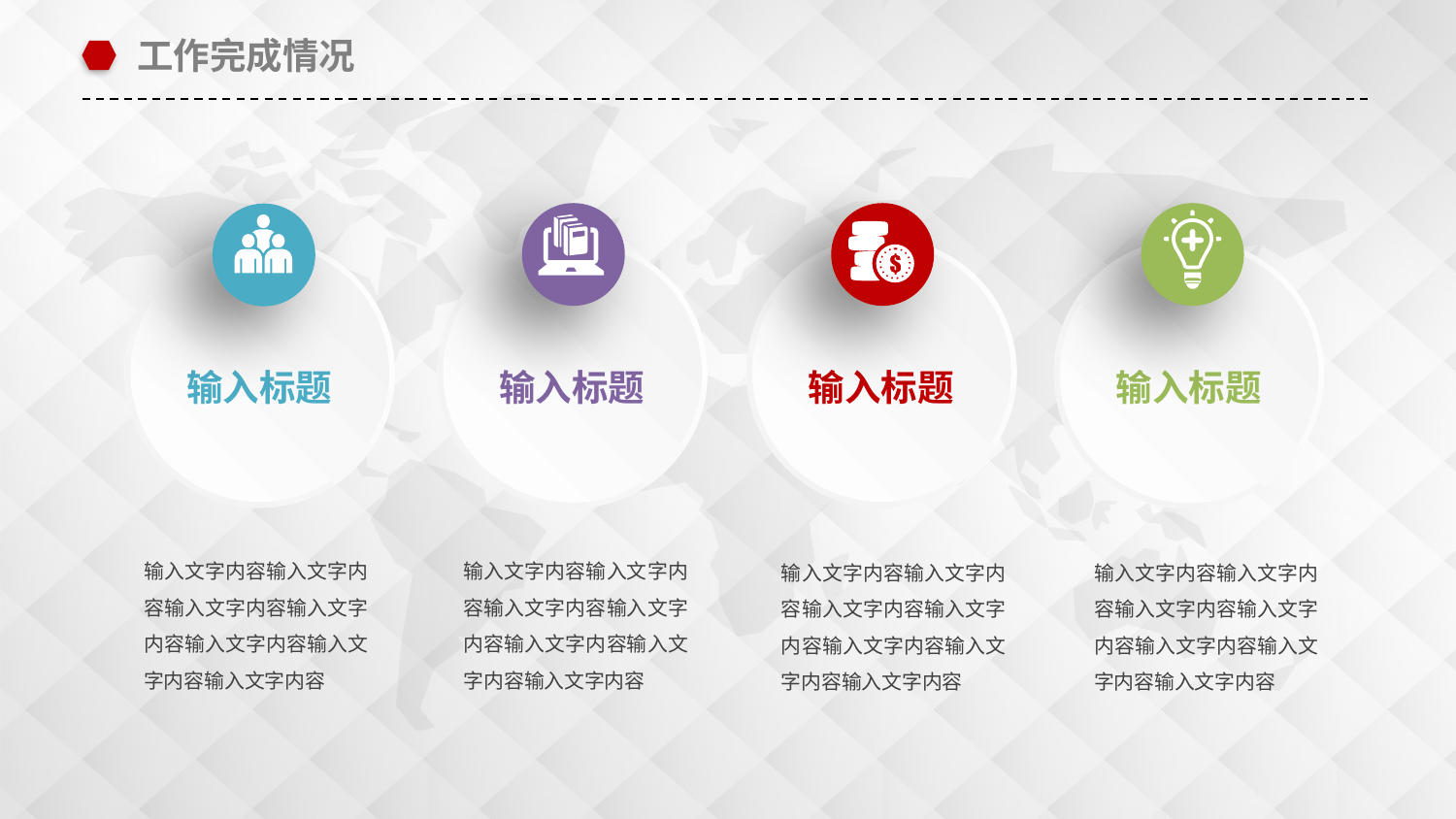

工作完成情况

输入标题

输入标题

输入标题

输入标题
输入文字内容输入文字内容输入文字内容输入文字内容输入文字内容输入文字内容输入文字内容
输入文字内容输入文字内容输入文字内容输入文字内容输入文字内容输入文字内容输入文字内容
输入文字内容输入文字内容输入文字内容输入文字内容输入文字内容输入文字内容输入文字内容
输入文字内容输入文字内容输入文字内容输入文字内容输入文字内容输入文字内容输入文字内容